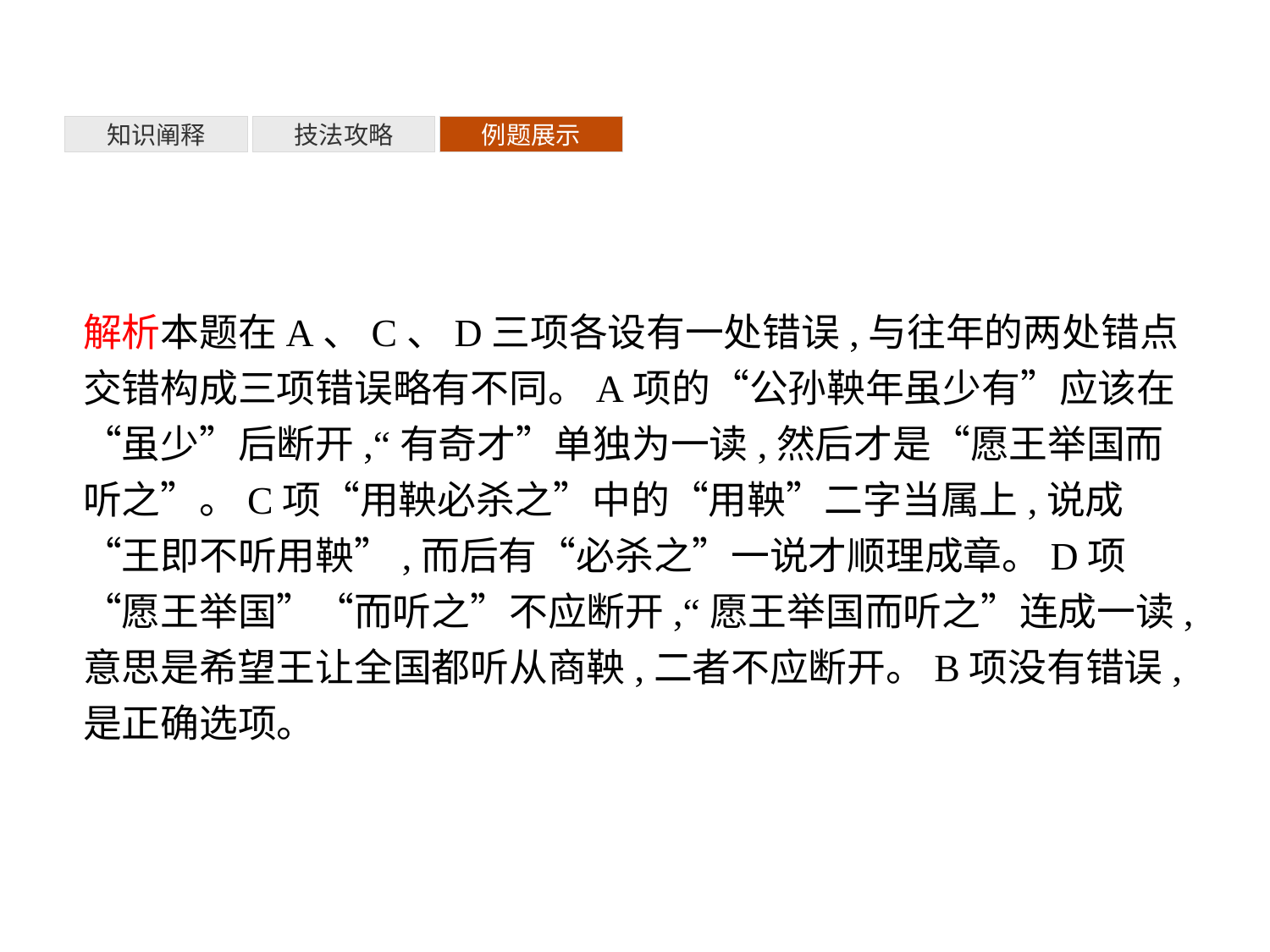

知识阐释
技法攻略
例题展示
解析本题在A、C、D三项各设有一处错误,与往年的两处错点交错构成三项错误略有不同。A项的“公孙鞅年虽少有”应该在“虽少”后断开,“有奇才”单独为一读,然后才是“愿王举国而听之”。C项“用鞅必杀之”中的“用鞅”二字当属上,说成“王即不听用鞅”,而后有“必杀之”一说才顺理成章。D项“愿王举国”“而听之”不应断开,“愿王举国而听之”连成一读,意思是希望王让全国都听从商鞅,二者不应断开。B项没有错误,是正确选项。